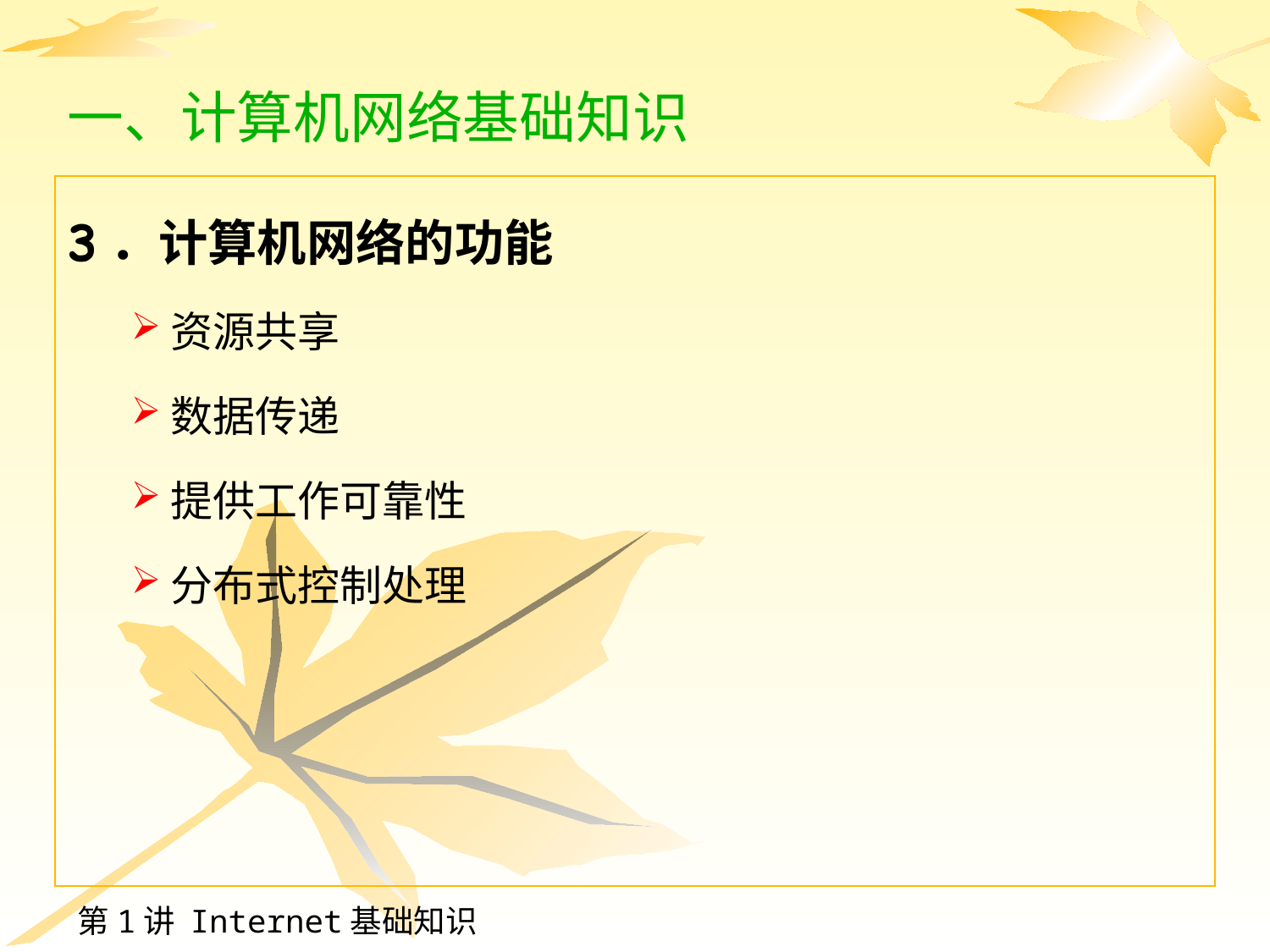

# 一、计算机网络基础知识
3．计算机网络的功能
资源共享
数据传递
提供工作可靠性
分布式控制处理